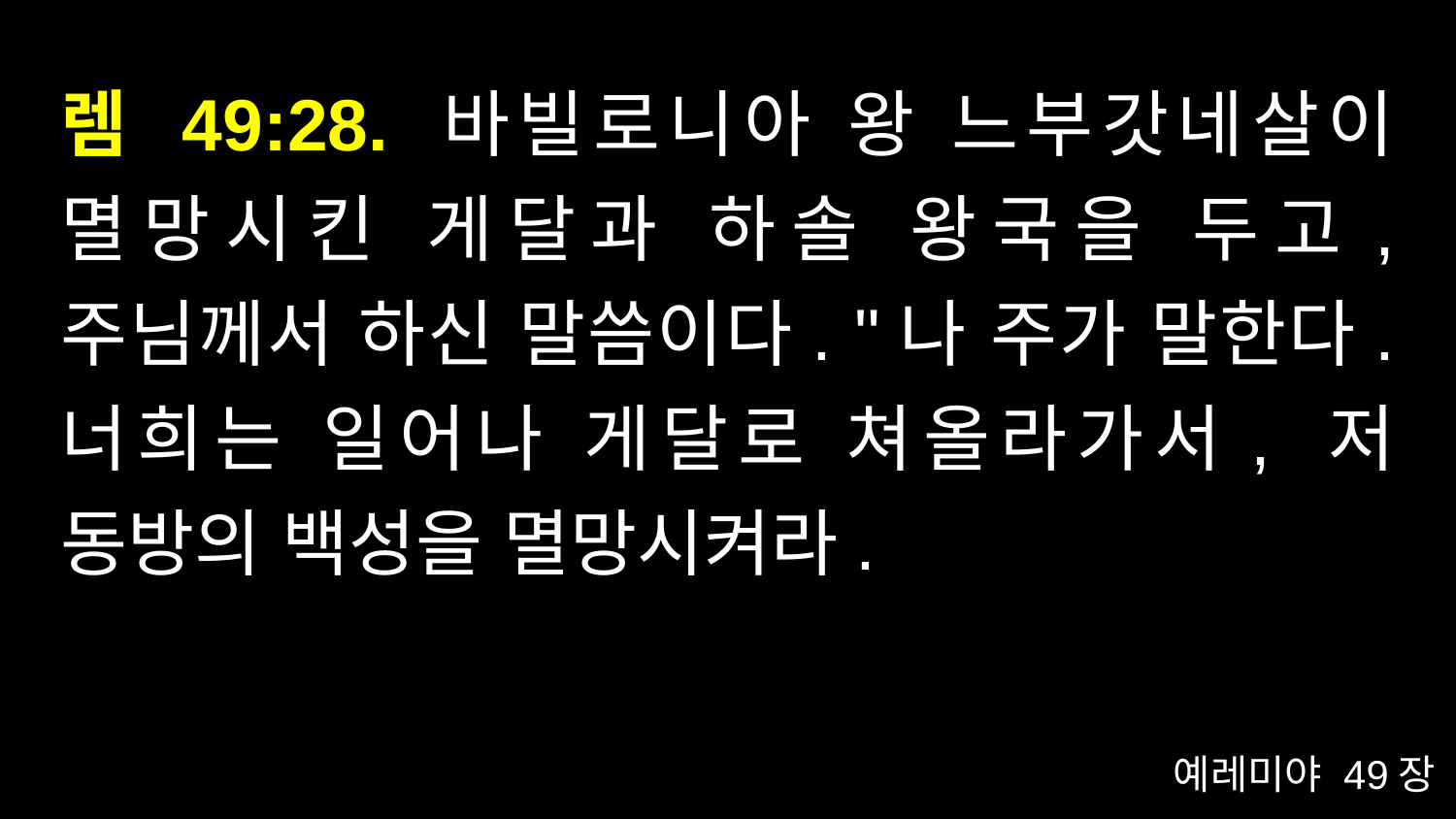

# 렘 49:28. 바빌로니아 왕 느부갓네살이 멸망시킨 게달과 하솔 왕국을 두고, 주님께서 하신 말씀이다. "나 주가 말한다. 너희는 일어나 게달로 쳐올라가서, 저 동방의 백성을 멸망시켜라.
예레미야 49장